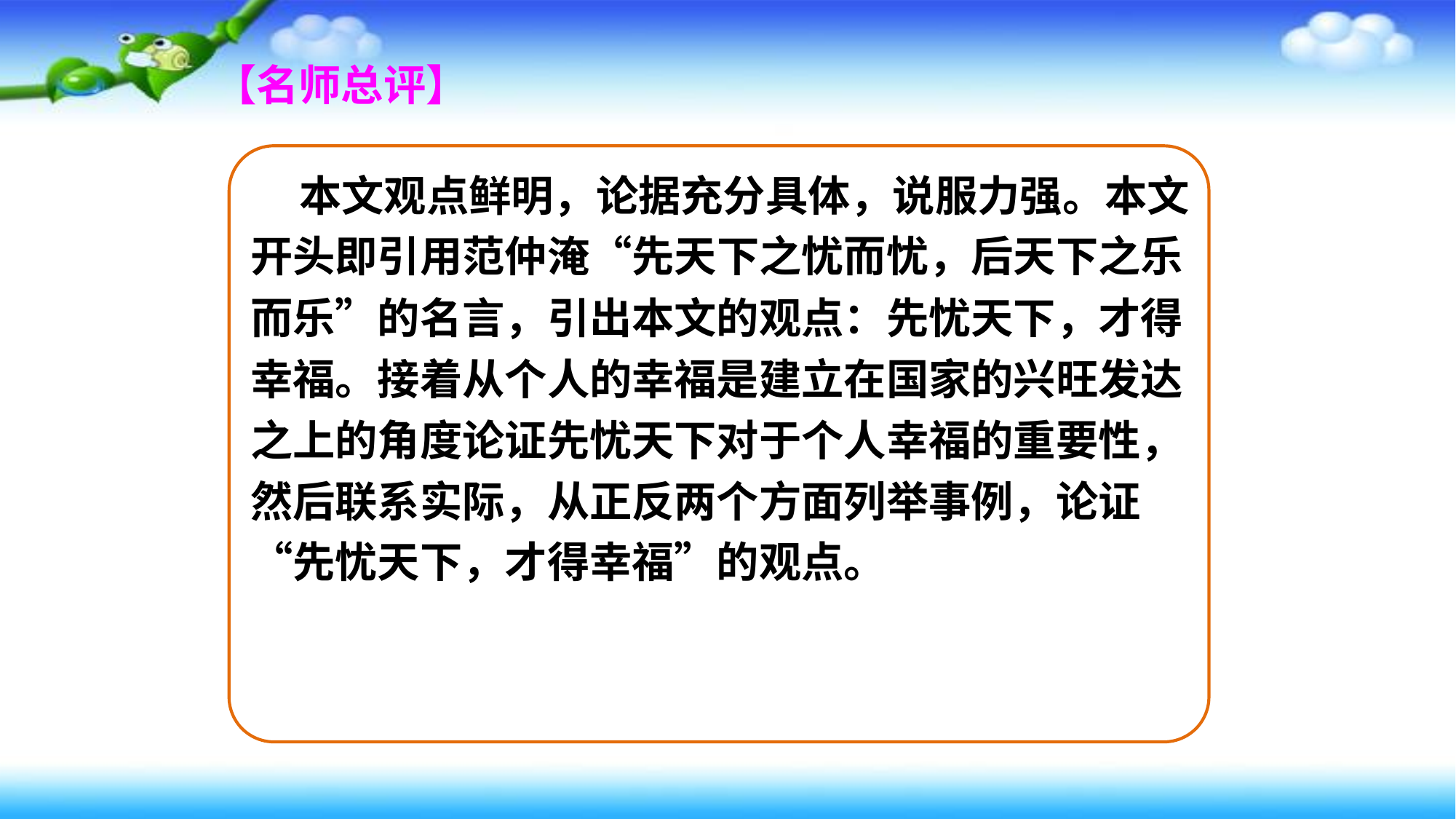

【名师总评】

    本文观点鲜明，论据充分具体，说服力强。本文开头即引用范仲淹“先天下之忧而忧，后天下之乐而乐”的名言，引出本文的观点：先忧天下，才得幸福。接着从个人的幸福是建立在国家的兴旺发达之上的角度论证先忧天下对于个人幸福的重要性，然后联系实际，从正反两个方面列举事例，论证“先忧天下，才得幸福”的观点。